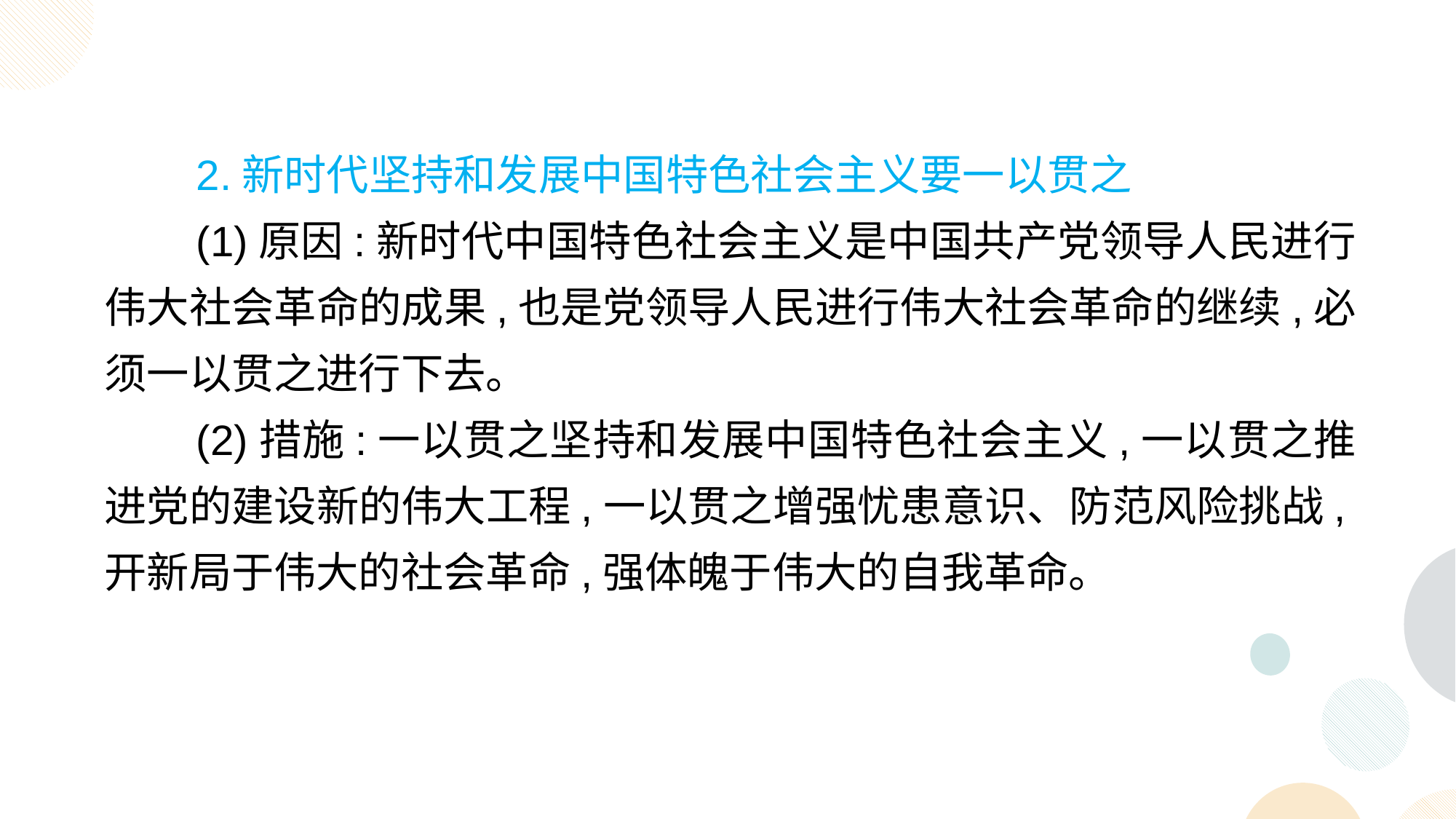

2.新时代坚持和发展中国特色社会主义要一以贯之
(1)原因:新时代中国特色社会主义是中国共产党领导人民进行伟大社会革命的成果,也是党领导人民进行伟大社会革命的继续,必须一以贯之进行下去。
(2)措施:一以贯之坚持和发展中国特色社会主义,一以贯之推进党的建设新的伟大工程,一以贯之增强忧患意识、防范风险挑战,开新局于伟大的社会革命,强体魄于伟大的自我革命。